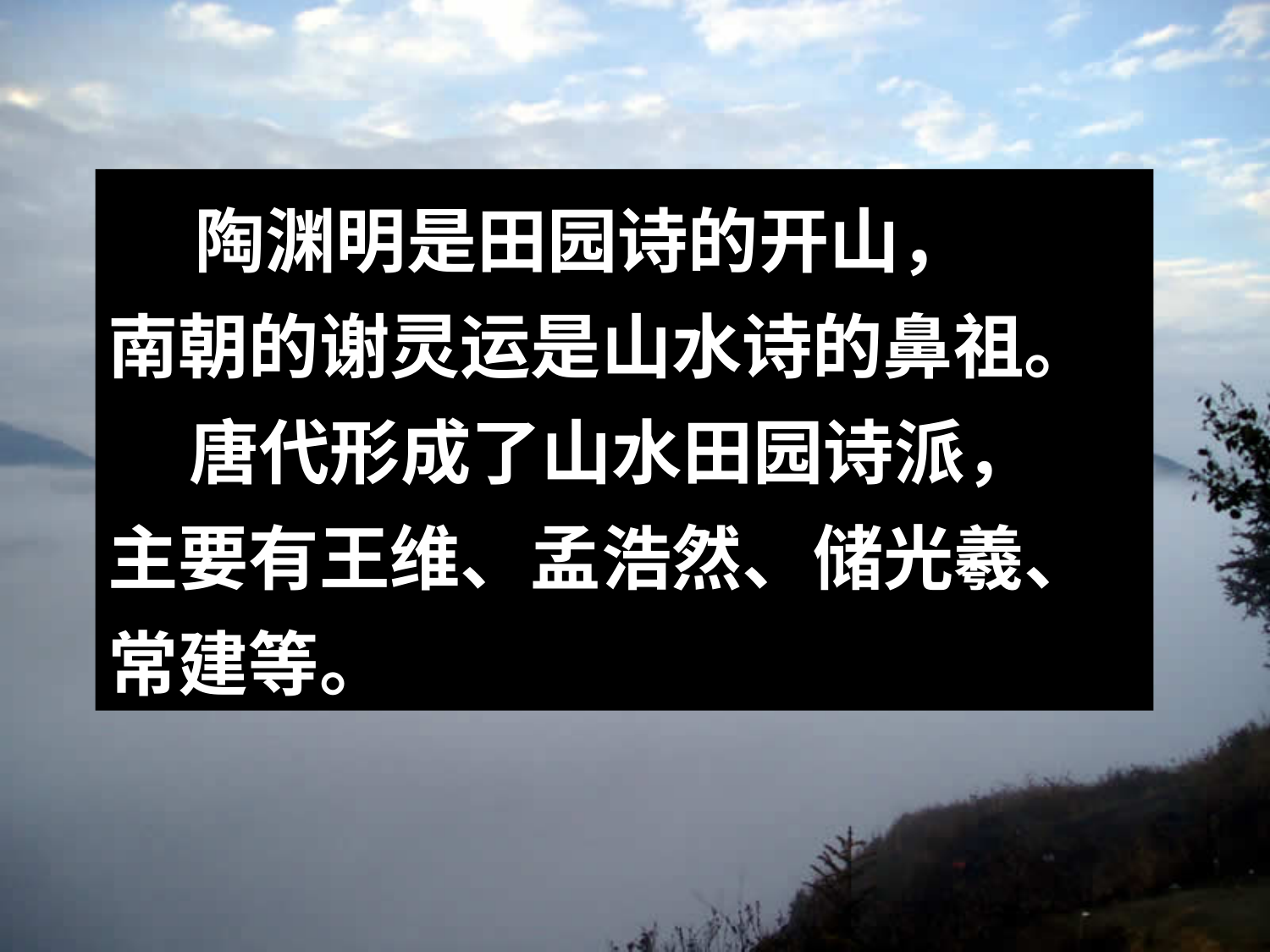

陶渊明是田园诗的开山，
南朝的谢灵运是山水诗的鼻祖。
    唐代形成了山水田园诗派，    主要有王维、孟浩然、储光羲、常建等。